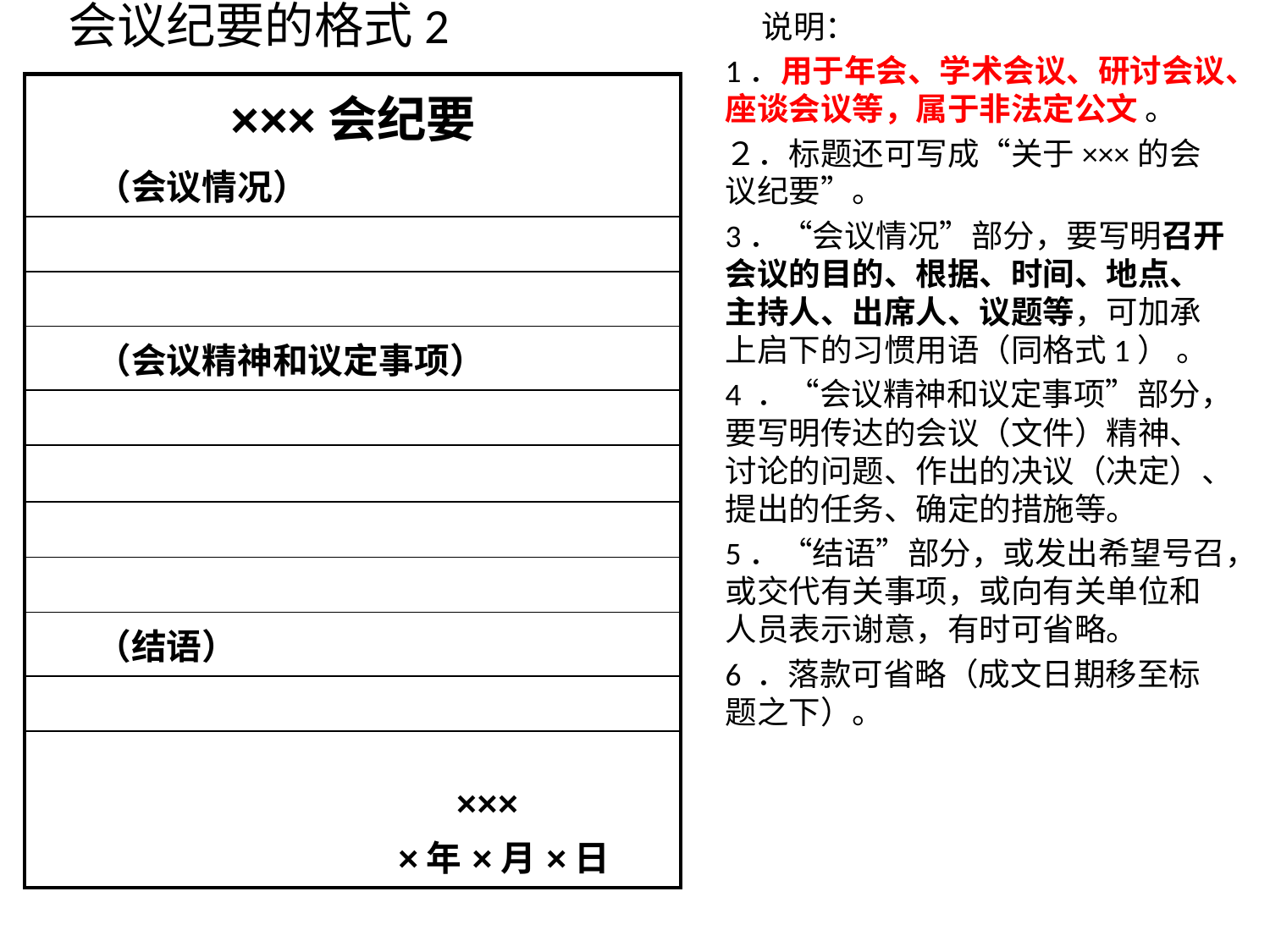

说明：
1．用于年会、学术会议、研讨会议、座谈会议等，属于非法定公文 。
２．标题还可写成“关于×××的会议纪要”。
3．“会议情况”部分，要写明召开会议的目的、根据、时间、地点、主持人、出席人、议题等，可加承上启下的习惯用语（同格式1） 。
4 ．“会议精神和议定事项”部分，要写明传达的会议（文件）精神、讨论的问题、作出的决议（决定）、提出的任务、确定的措施等。
5．“结语”部分，或发出希望号召，或交代有关事项，或向有关单位和人员表示谢意，有时可省略。
6 ．落款可省略（成文日期移至标题之下）。
会议纪要的格式2
| ×××会纪要 （会议情况） |
| --- |
|  |
|  |
| （会议精神和议定事项） |
|  |
|  |
|  |
|  |
| （结语） |
|  |
| ××× ×年×月×日 |